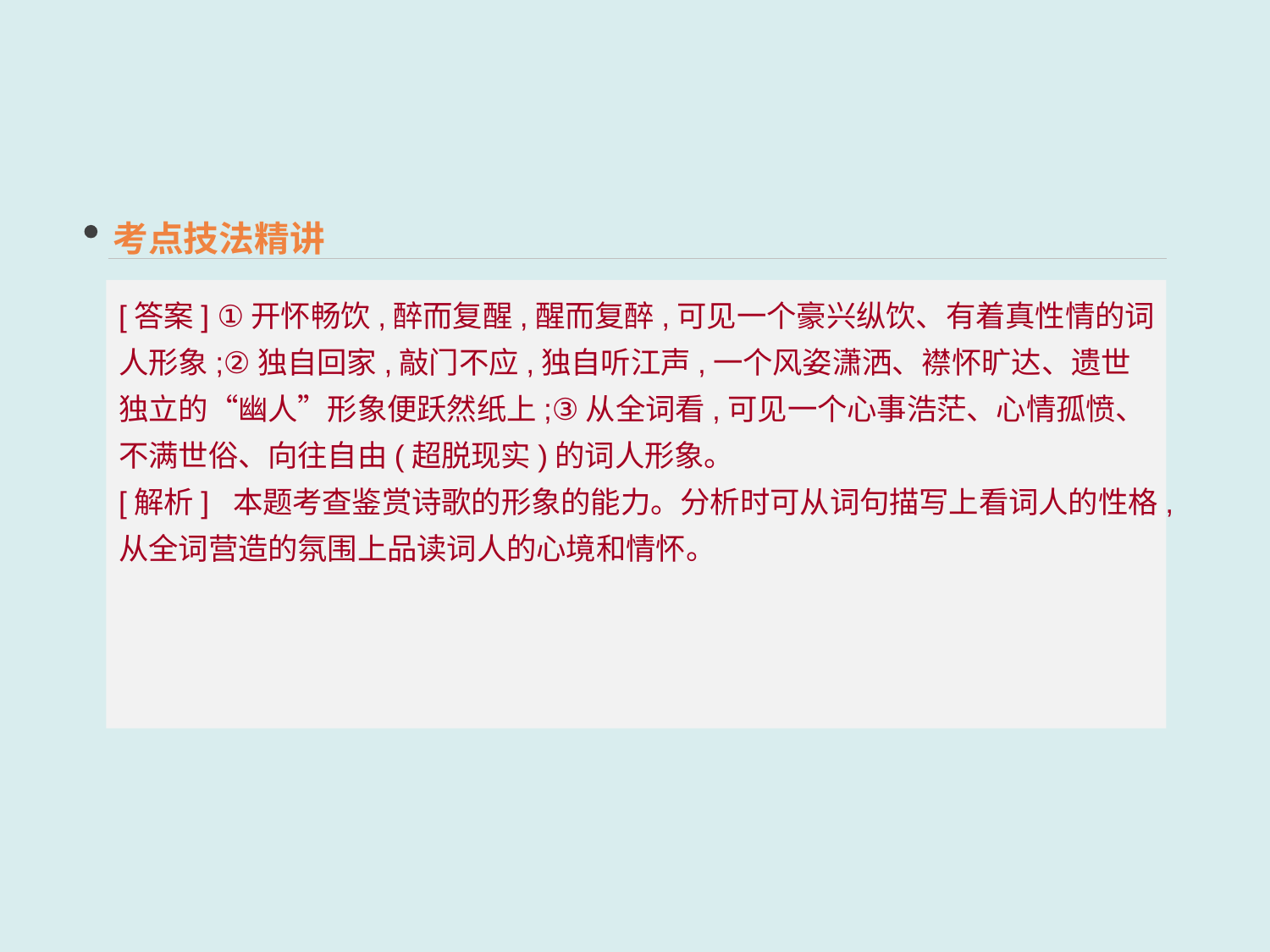

考点技法精讲

[答案] ①开怀畅饮,醉而复醒,醒而复醉,可见一个豪兴纵饮、有着真性情的词人形象;②独自回家,敲门不应,独自听江声,一个风姿潇洒、襟怀旷达、遗世独立的“幽人”形象便跃然纸上;③从全词看,可见一个心事浩茫、心情孤愤、不满世俗、向往自由(超脱现实)的词人形象。
[解析]  本题考查鉴赏诗歌的形象的能力。分析时可从词句描写上看词人的性格,从全词营造的氛围上品读词人的心境和情怀。